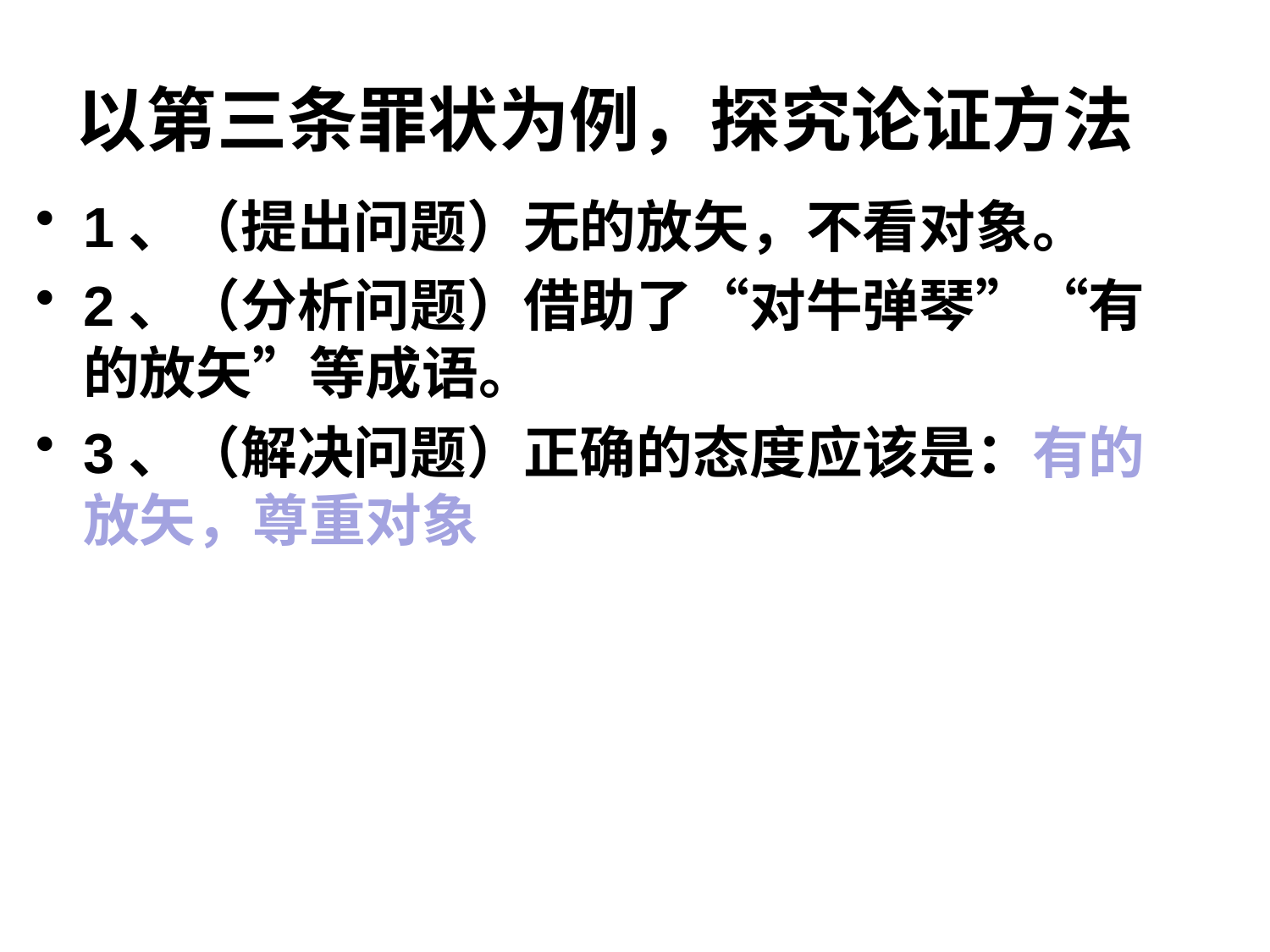

# 以第三条罪状为例，探究论证方法
1、（提出问题）无的放矢，不看对象。
2、（分析问题）借助了“对牛弹琴”“有的放矢”等成语。
3、（解决问题）正确的态度应该是：有的放矢，尊重对象